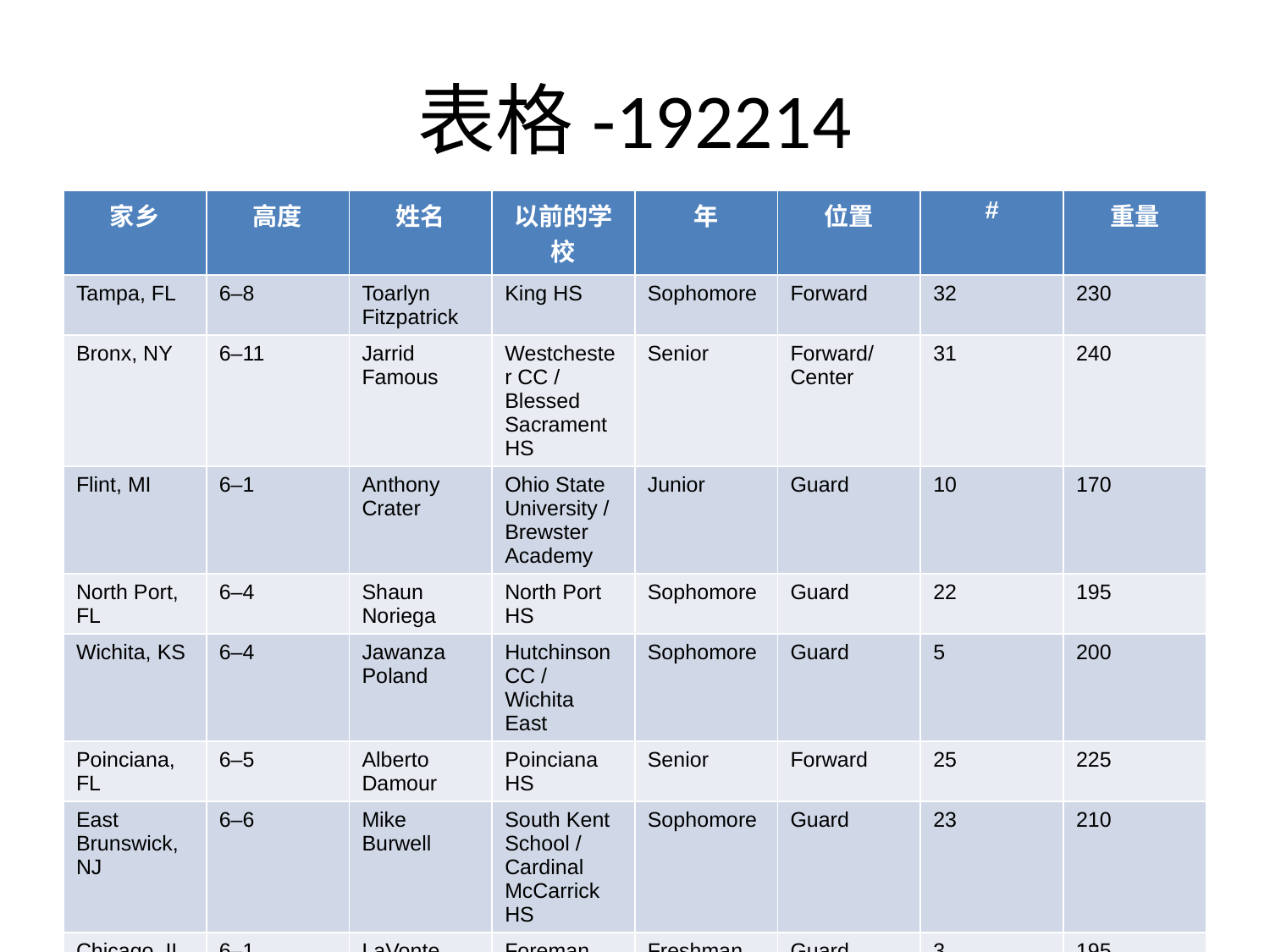

# 表格-192214
| 家乡 | 高度 | 姓名 | 以前的学校 | 年 | 位置 | # | 重量 |
| --- | --- | --- | --- | --- | --- | --- | --- |
| Tampa, FL | 6–8 | Toarlyn Fitzpatrick | King HS | Sophomore | Forward | 32 | 230 |
| Bronx, NY | 6–11 | Jarrid Famous | Westchester CC / Blessed Sacrament HS | Senior | Forward/Center | 31 | 240 |
| Flint, MI | 6–1 | Anthony Crater | Ohio State University / Brewster Academy | Junior | Guard | 10 | 170 |
| North Port, FL | 6–4 | Shaun Noriega | North Port HS | Sophomore | Guard | 22 | 195 |
| Wichita, KS | 6–4 | Jawanza Poland | Hutchinson CC / Wichita East | Sophomore | Guard | 5 | 200 |
| Poinciana, FL | 6–5 | Alberto Damour | Poinciana HS | Senior | Forward | 25 | 225 |
| East Brunswick, NJ | 6–6 | Mike Burwell | South Kent School / Cardinal McCarrick HS | Sophomore | Guard | 23 | 210 |
| Chicago, IL | 6–1 | LaVonte Dority | Foreman HS | Freshman | Guard | 3 | 195 |
| Upper Marlboro, MD | 6–8 | Ron Anderson Jr. | Kansas State / McCallie School | RS Junior | Forward | 1 | 255 |
| Clinton, MD | 6–10 | Augustus Gilchrist | Maryland / Progressive Christian Academy | Junior | Forward/Center | 24 | 245 |
| Detroit, MI | 6–0 | Jordan Heath | Tampa Prep | Freshman | Guard | 13 | 185 |
| Sarasota, FL | 6–0 | Shedrick Haynes | Lackawanna College / Booker HS | Junior | Guard | 11 | 180 |
| Macon, GA | 6–6 | Hugh Robertson | Tallahassee CC / Northeast HS | Junior | Guard | 34 | 202 |